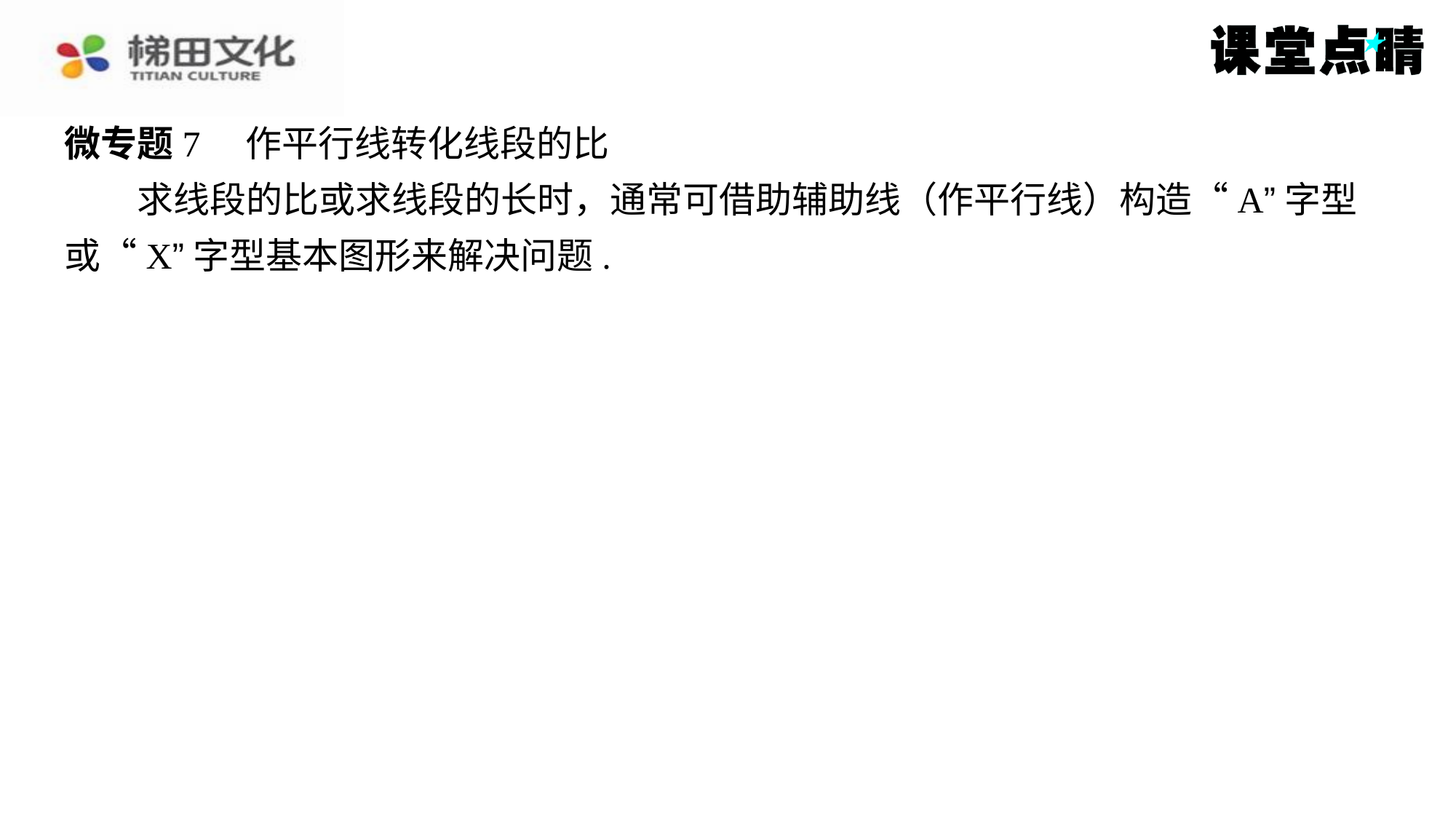

微专题7　作平行线转化线段的比
　　求线段的比或求线段的长时，通常可借助辅助线（作平行线）构造“A”字型
或“X”字型基本图形来解决问题.